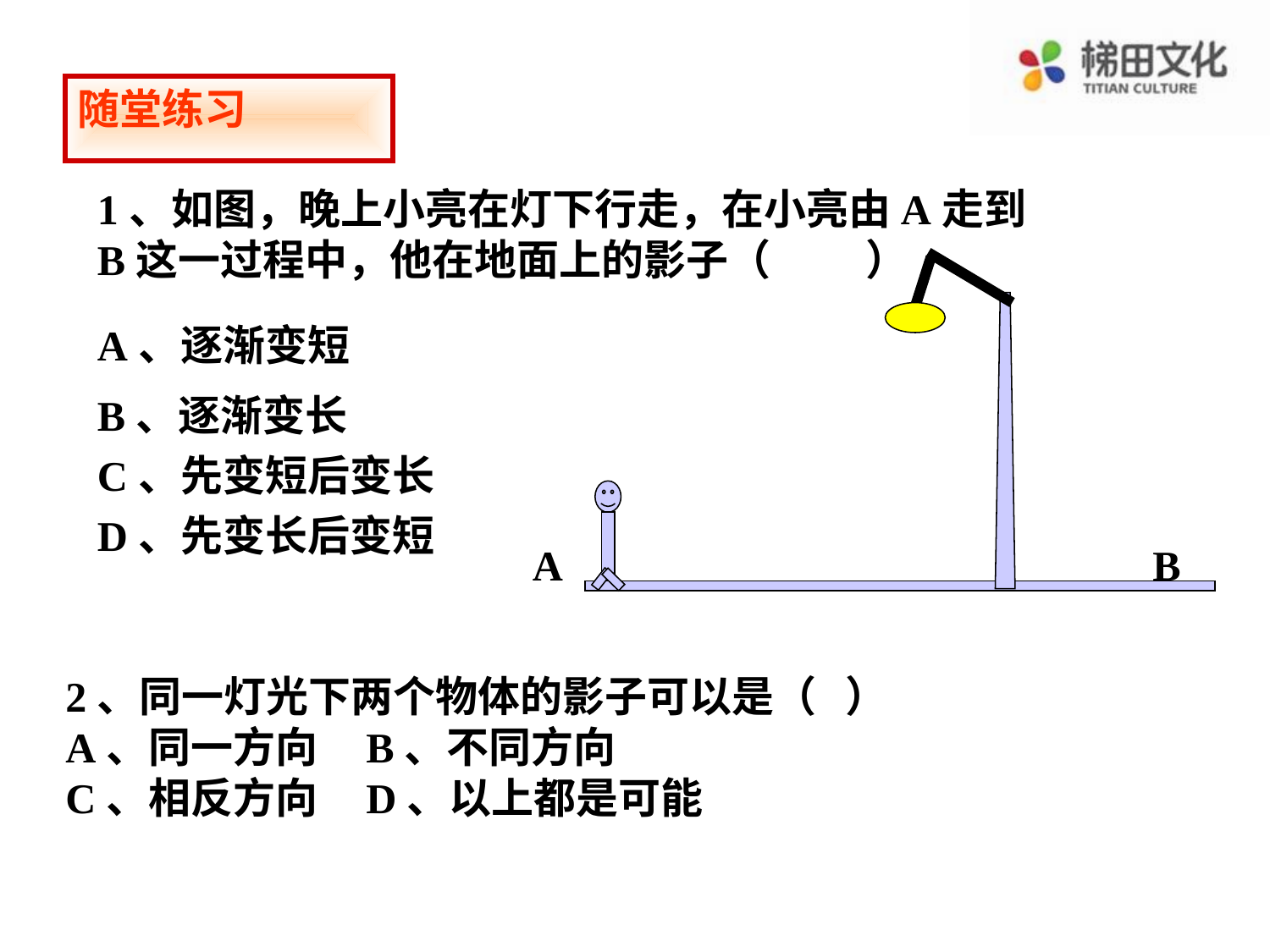

随堂练习
1、如图，晚上小亮在灯下行走，在小亮由A走到B这一过程中，他在地面上的影子（          ）

A、逐渐变短
B、逐渐变长
C、先变短后变长
D、先变长后变短
A
B
2、同一灯光下两个物体的影子可以是（   ）
A、同一方向    B、不同方向
C、相反方向    D、以上都是可能